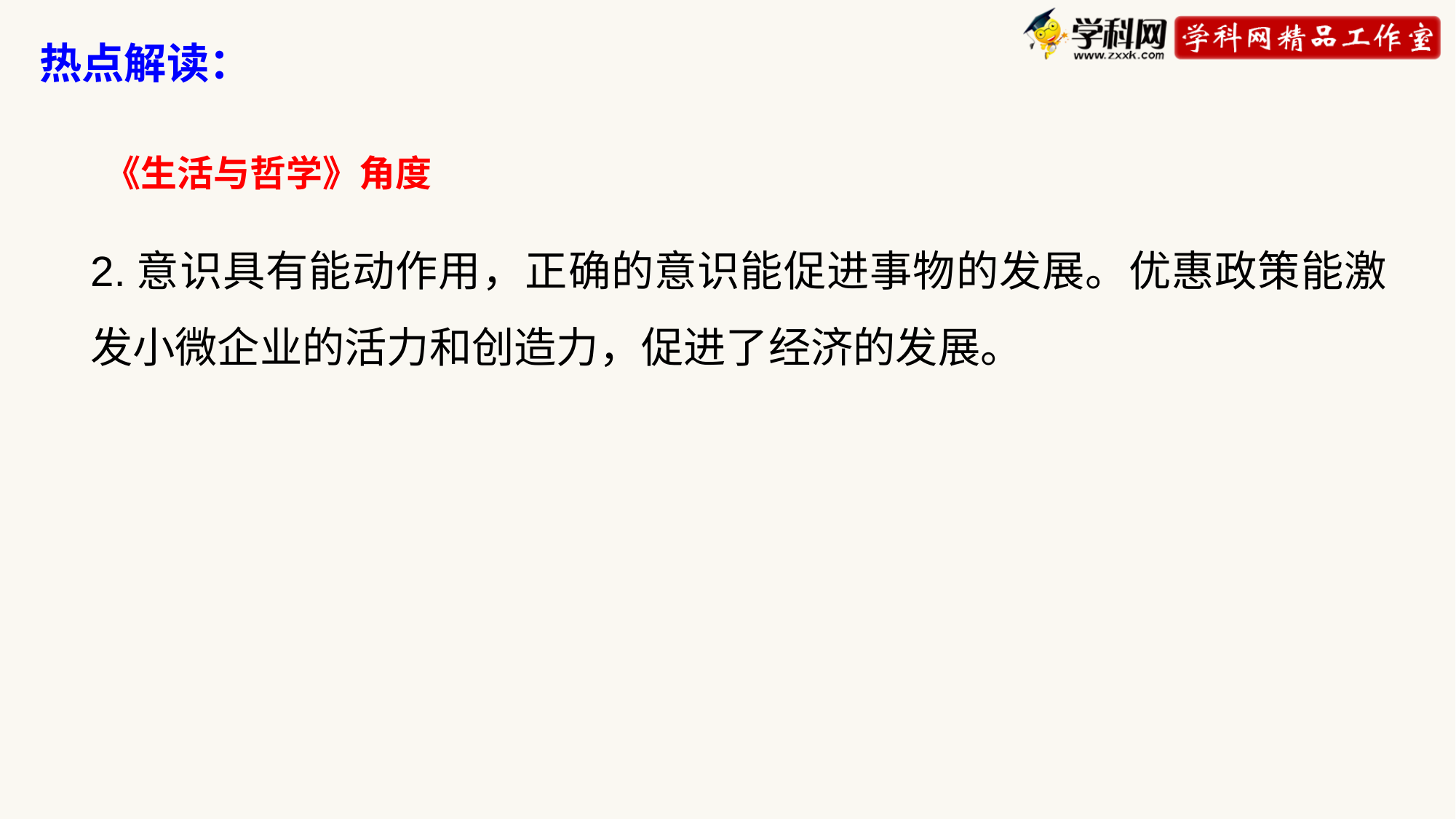

热点解读：
《生活与哲学》角度
2.意识具有能动作用，正确的意识能促进事物的发展。优惠政策能激发小微企业的活力和创造力，促进了经济的发展。